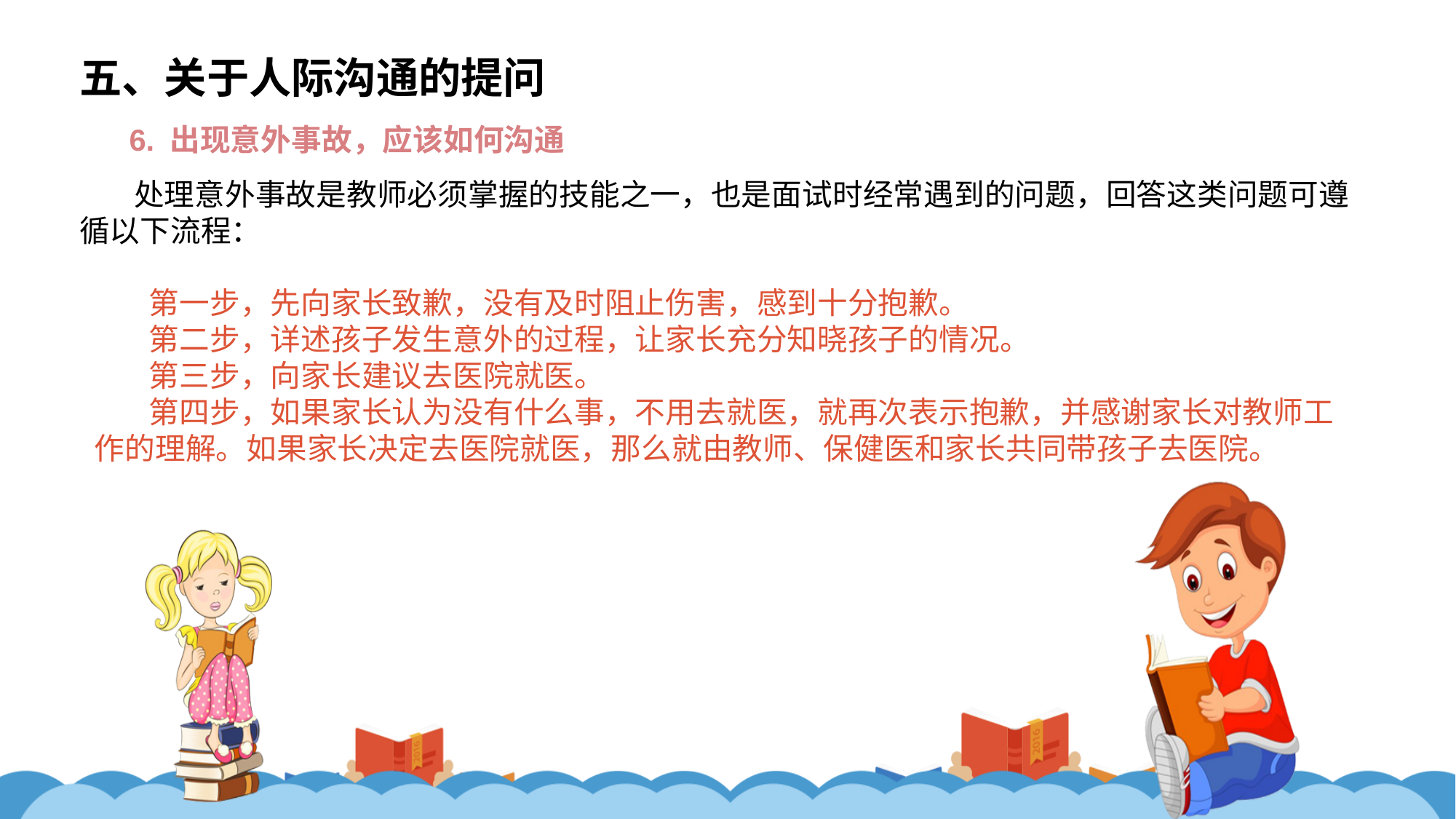

五、关于人际沟通的提问
6. 出现意外事故，应该如何沟通
处理意外事故是教师必须掌握的技能之一，也是面试时经常遇到的问题，回答这类问题可遵循以下流程：
第一步，先向家长致歉，没有及时阻止伤害，感到十分抱歉。
第二步，详述孩子发生意外的过程，让家长充分知晓孩子的情况。
第三步，向家长建议去医院就医。
第四步，如果家长认为没有什么事，不用去就医，就再次表示抱歉，并感谢家长对教师工作的理解。如果家长决定去医院就医，那么就由教师、保健医和家长共同带孩子去医院。